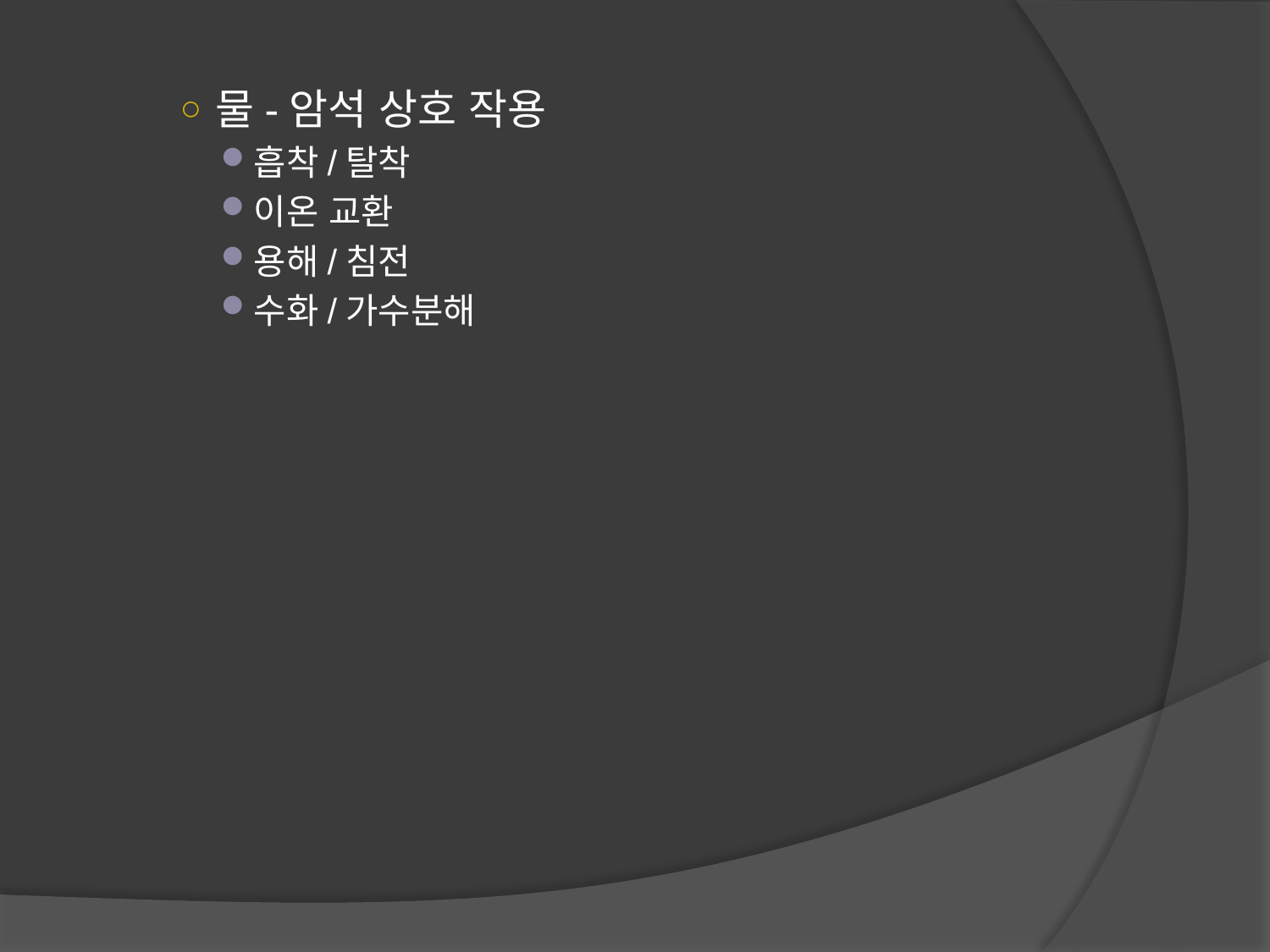

물-암석 상호 작용
흡착/탈착
이온 교환
용해/침전
수화/가수분해